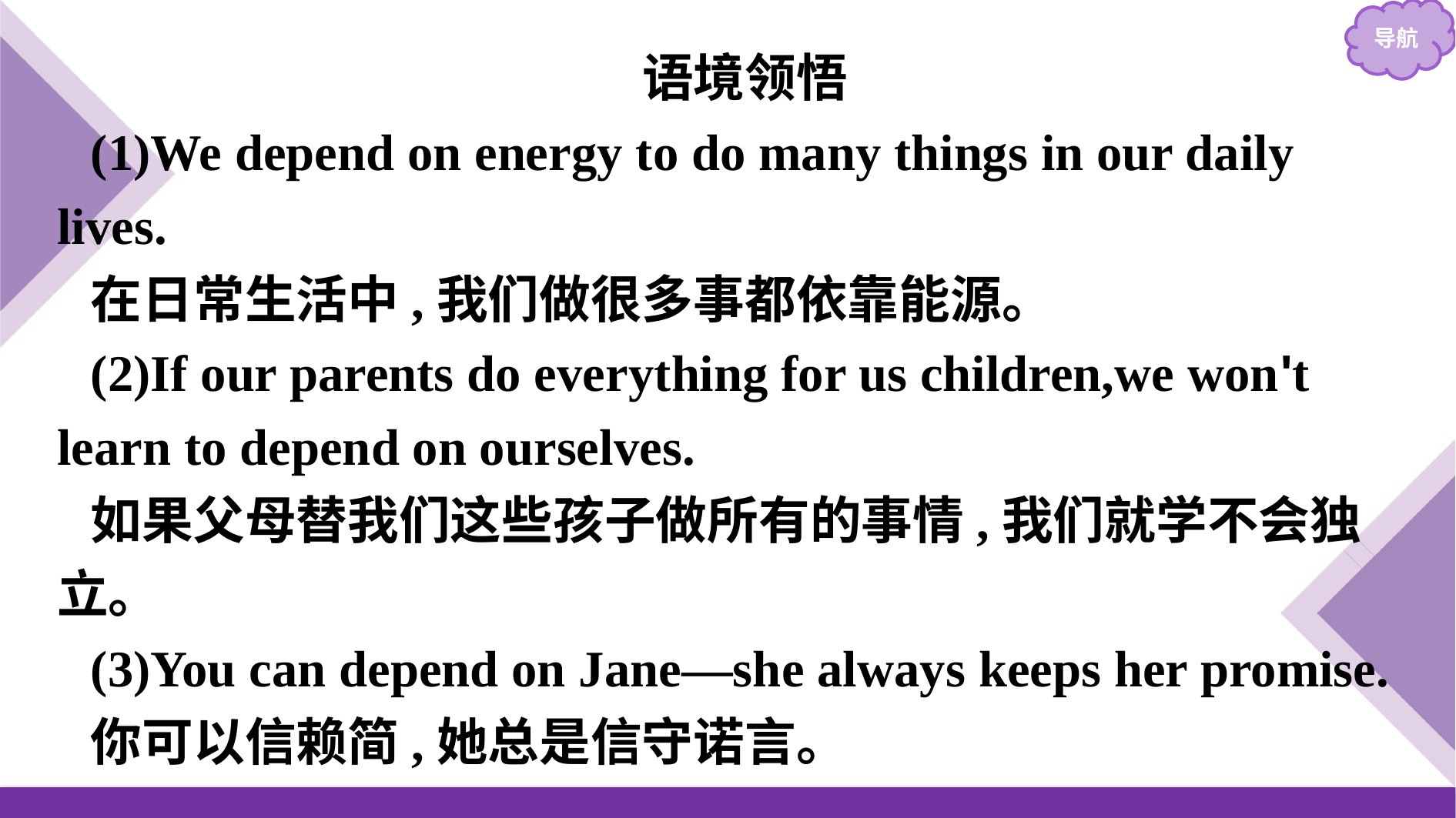

语境领悟
(1)We depend on energy to do many things in our daily lives.
在日常生活中,我们做很多事都依靠能源。
(2)If our parents do everything for us children,we won't learn to depend on ourselves.
如果父母替我们这些孩子做所有的事情,我们就学不会独立。
(3)You can depend on Jane—she always keeps her promise.
你可以信赖简,她总是信守诺言。